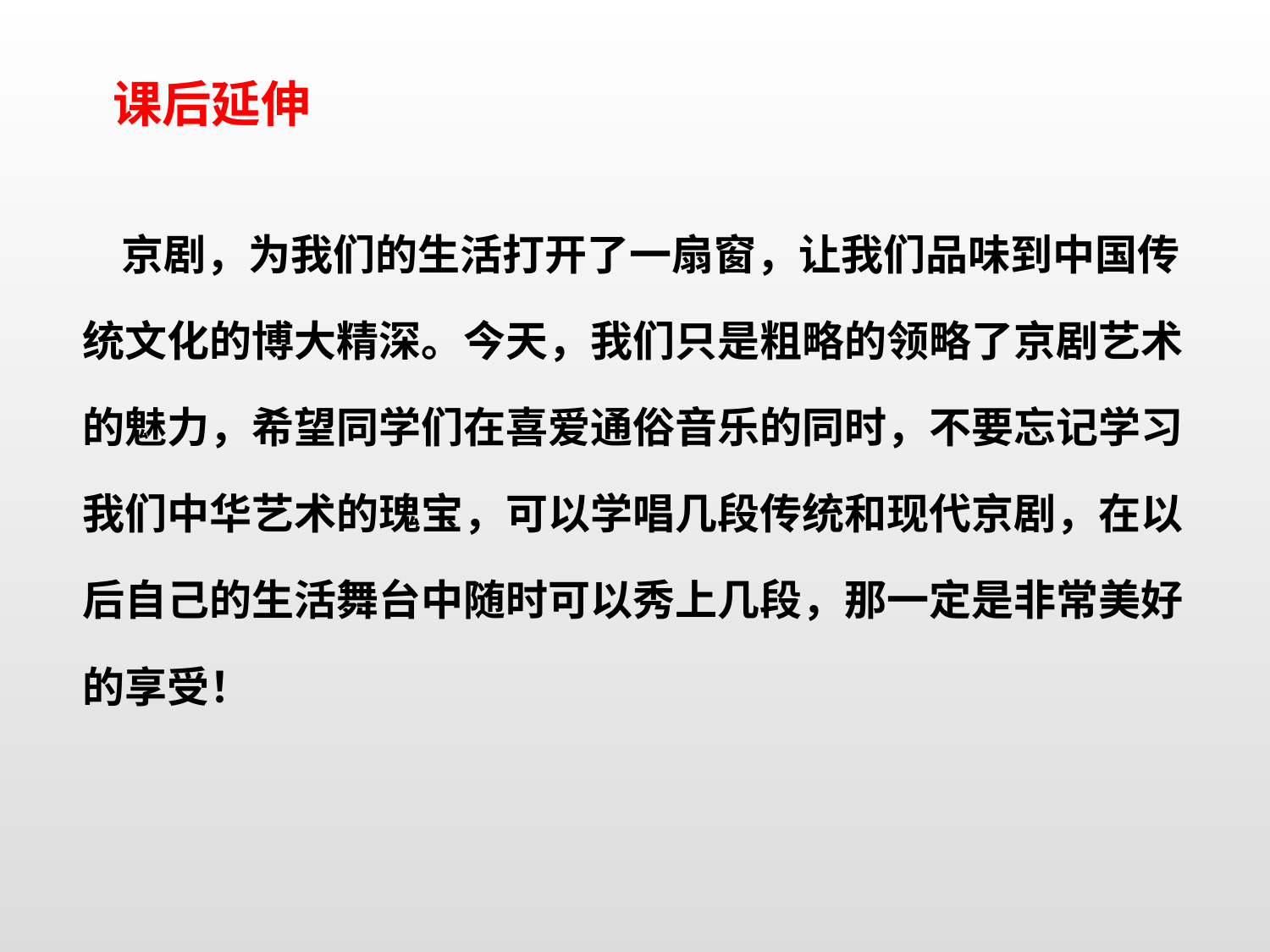

课后延伸
   京剧，为我们的生活打开了一扇窗，让我们品味到中国传统文化的博大精深。今天，我们只是粗略的领略了京剧艺术的魅力，希望同学们在喜爱通俗音乐的同时，不要忘记学习我们中华艺术的瑰宝，可以学唱几段传统和现代京剧，在以后自己的生活舞台中随时可以秀上几段，那一定是非常美好的享受！